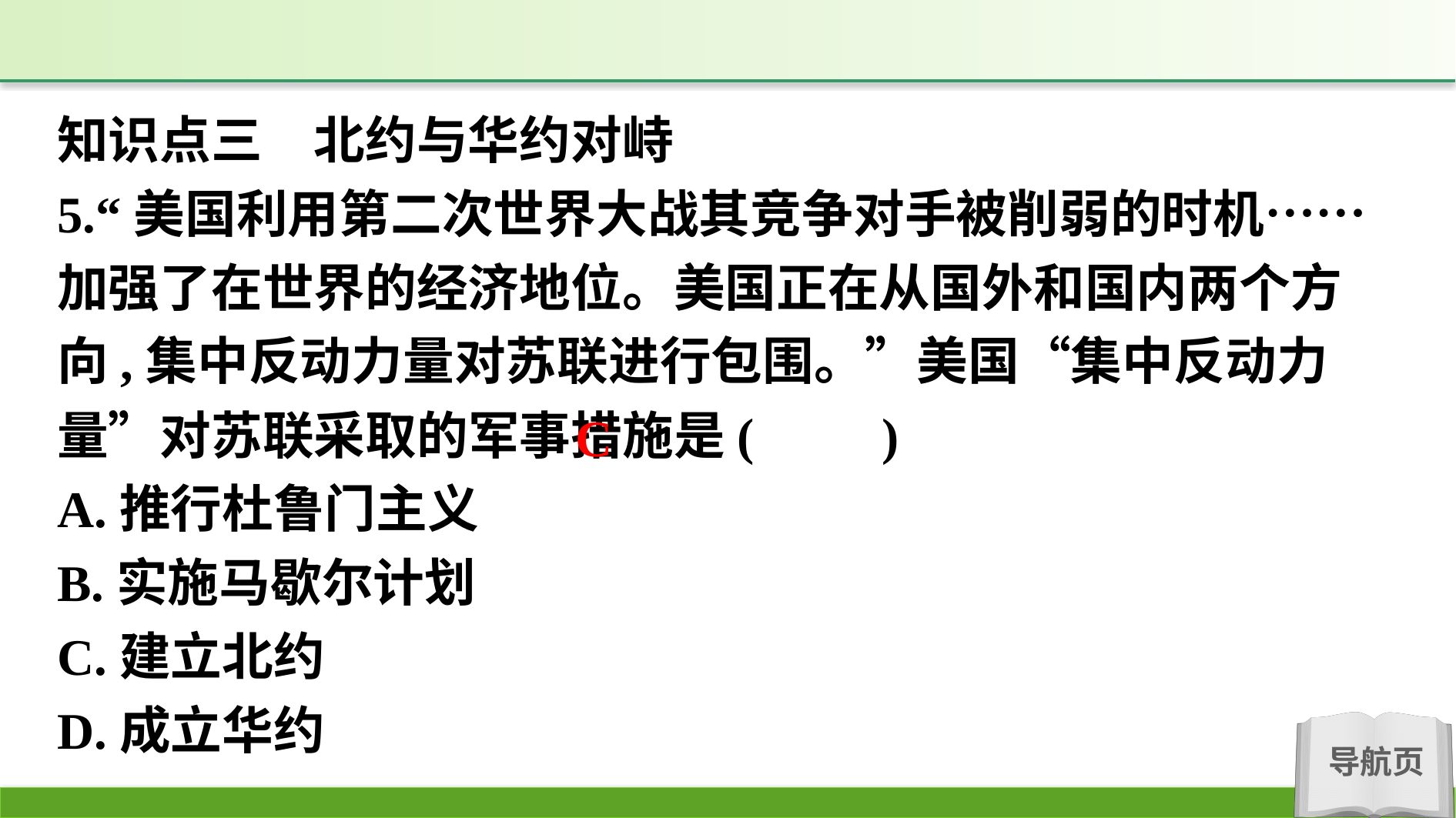

知识点三　北约与华约对峙
5.“美国利用第二次世界大战其竞争对手被削弱的时机……加强了在世界的经济地位。美国正在从国外和国内两个方向,集中反动力量对苏联进行包围。”美国“集中反动力量”对苏联采取的军事措施是(　　)
A.推行杜鲁门主义
B.实施马歇尔计划
C.建立北约
D.成立华约
C